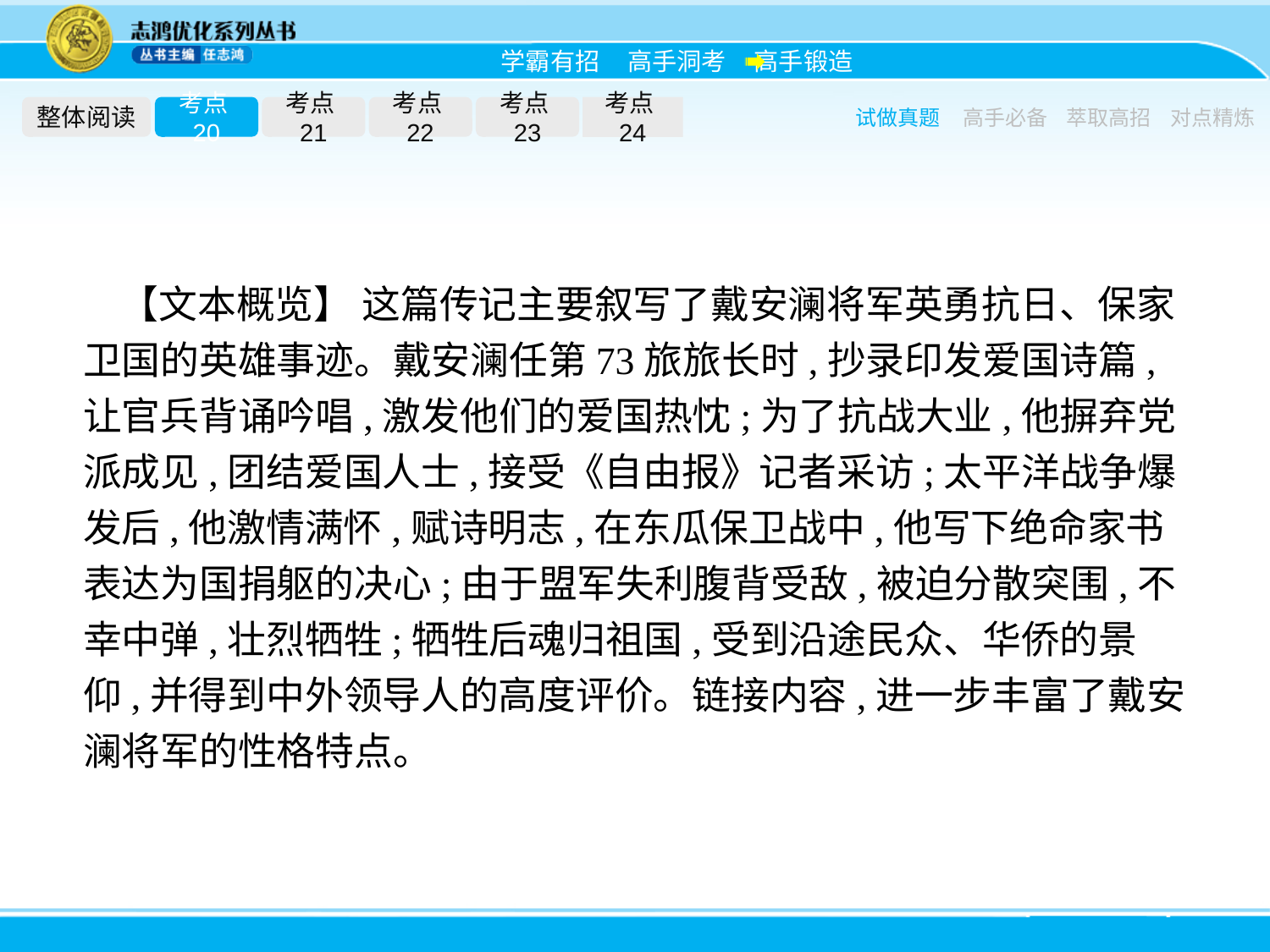

整体阅读
考点20
考点21
考点22
考点23
考点24
试做真题
高手必备
萃取高招
对点精炼
【文本概览】 这篇传记主要叙写了戴安澜将军英勇抗日、保家卫国的英雄事迹。戴安澜任第73旅旅长时,抄录印发爱国诗篇,让官兵背诵吟唱,激发他们的爱国热忱;为了抗战大业,他摒弃党派成见,团结爱国人士,接受《自由报》记者采访;太平洋战争爆发后,他激情满怀,赋诗明志,在东瓜保卫战中,他写下绝命家书表达为国捐躯的决心;由于盟军失利腹背受敌,被迫分散突围,不幸中弹,壮烈牺牲;牺牲后魂归祖国,受到沿途民众、华侨的景仰,并得到中外领导人的高度评价。链接内容,进一步丰富了戴安澜将军的性格特点。